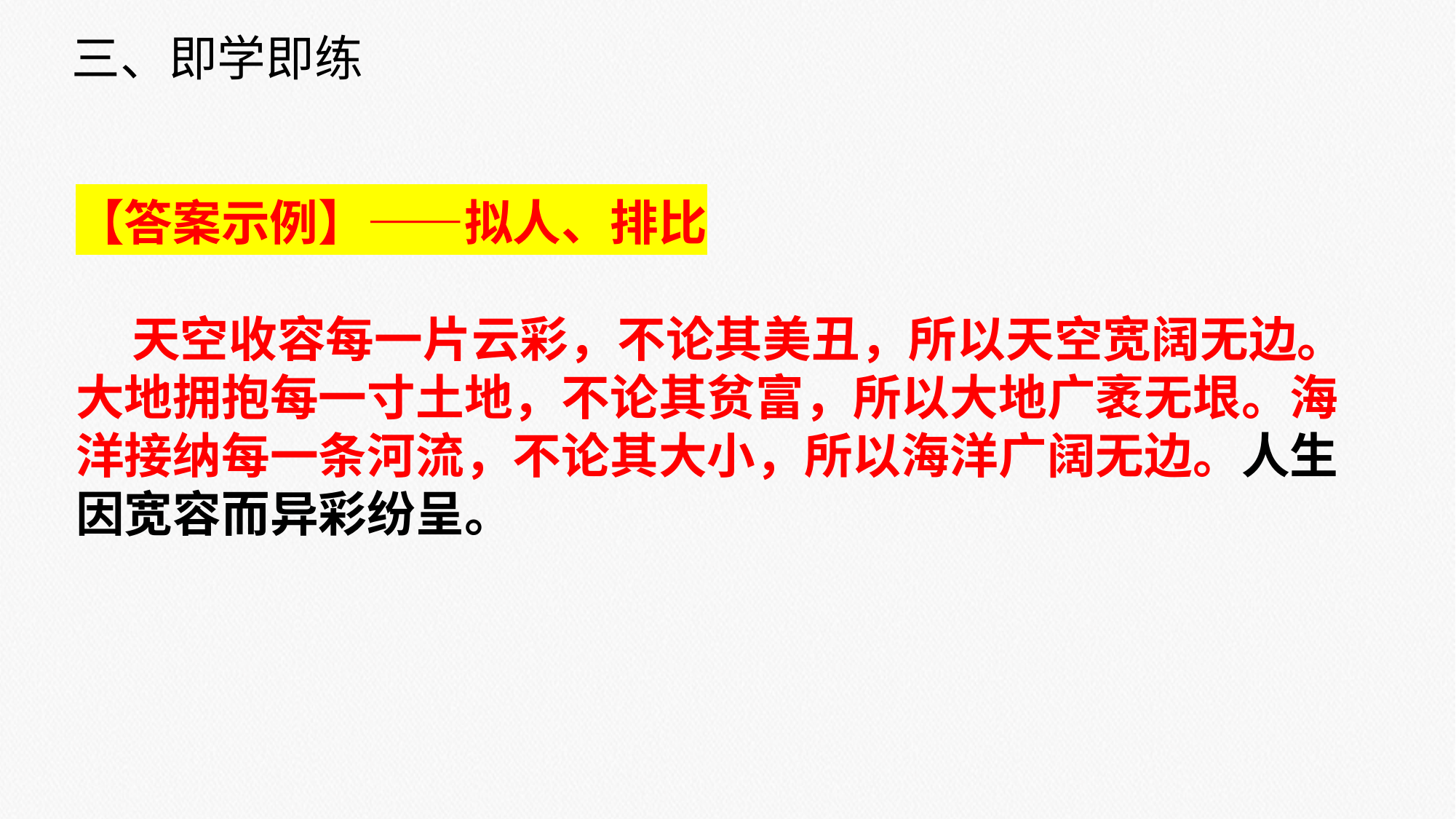

三、即学即练
【答案示例】——拟人、排比

    天空收容每一片云彩，不论其美丑，所以天空宽阔无边。大地拥抱每一寸土地，不论其贫富，所以大地广袤无垠。海洋接纳每一条河流，不论其大小，所以海洋广阔无边。人生因宽容而异彩纷呈。